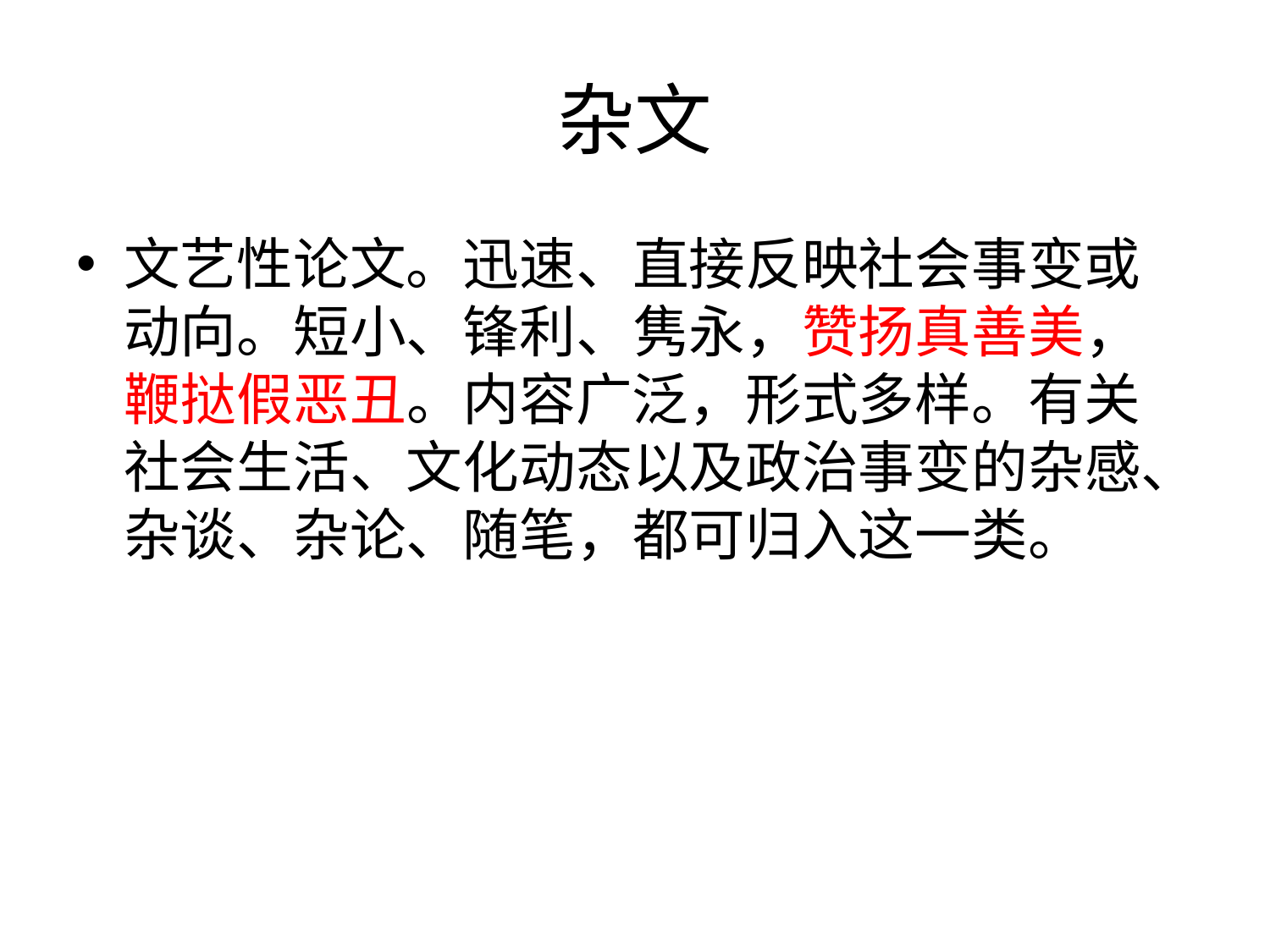

# 杂文
文艺性论文。迅速、直接反映社会事变或动向。短小、锋利、隽永，赞扬真善美，鞭挞假恶丑。内容广泛，形式多样。有关社会生活、文化动态以及政治事变的杂感、杂谈、杂论、随笔，都可归入这一类。